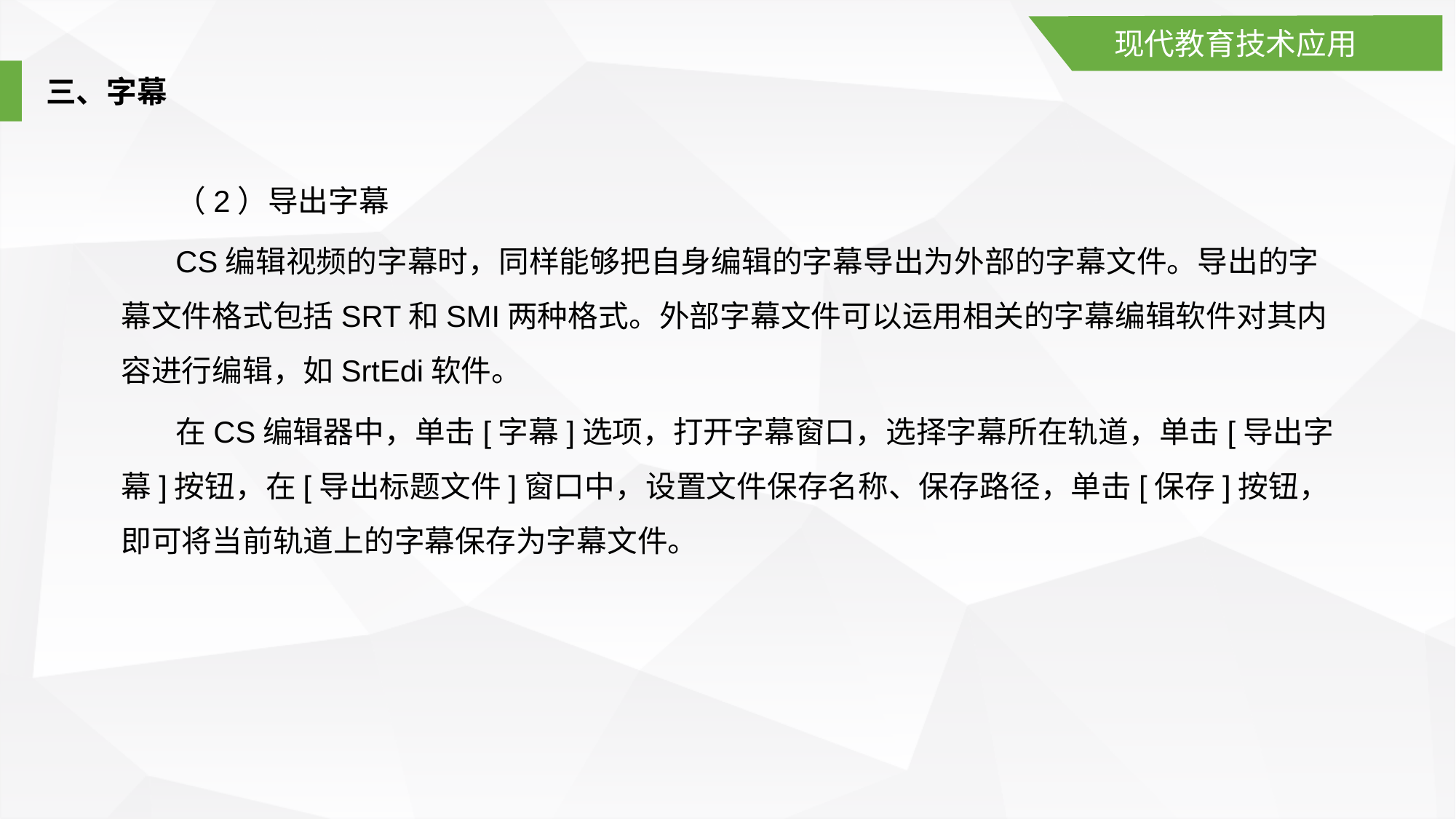

现代教育技术应用

三、字幕
（2）导出字幕
CS编辑视频的字幕时，同样能够把自身编辑的字幕导出为外部的字幕文件。导出的字幕文件格式包括SRT和SMI两种格式。外部字幕文件可以运用相关的字幕编辑软件对其内容进行编辑，如SrtEdi软件。
在CS编辑器中，单击[字幕]选项，打开字幕窗口，选择字幕所在轨道，单击[导出字幕]按钮，在[导出标题文件]窗口中，设置文件保存名称、保存路径，单击[保存]按钮，即可将当前轨道上的字幕保存为字幕文件。